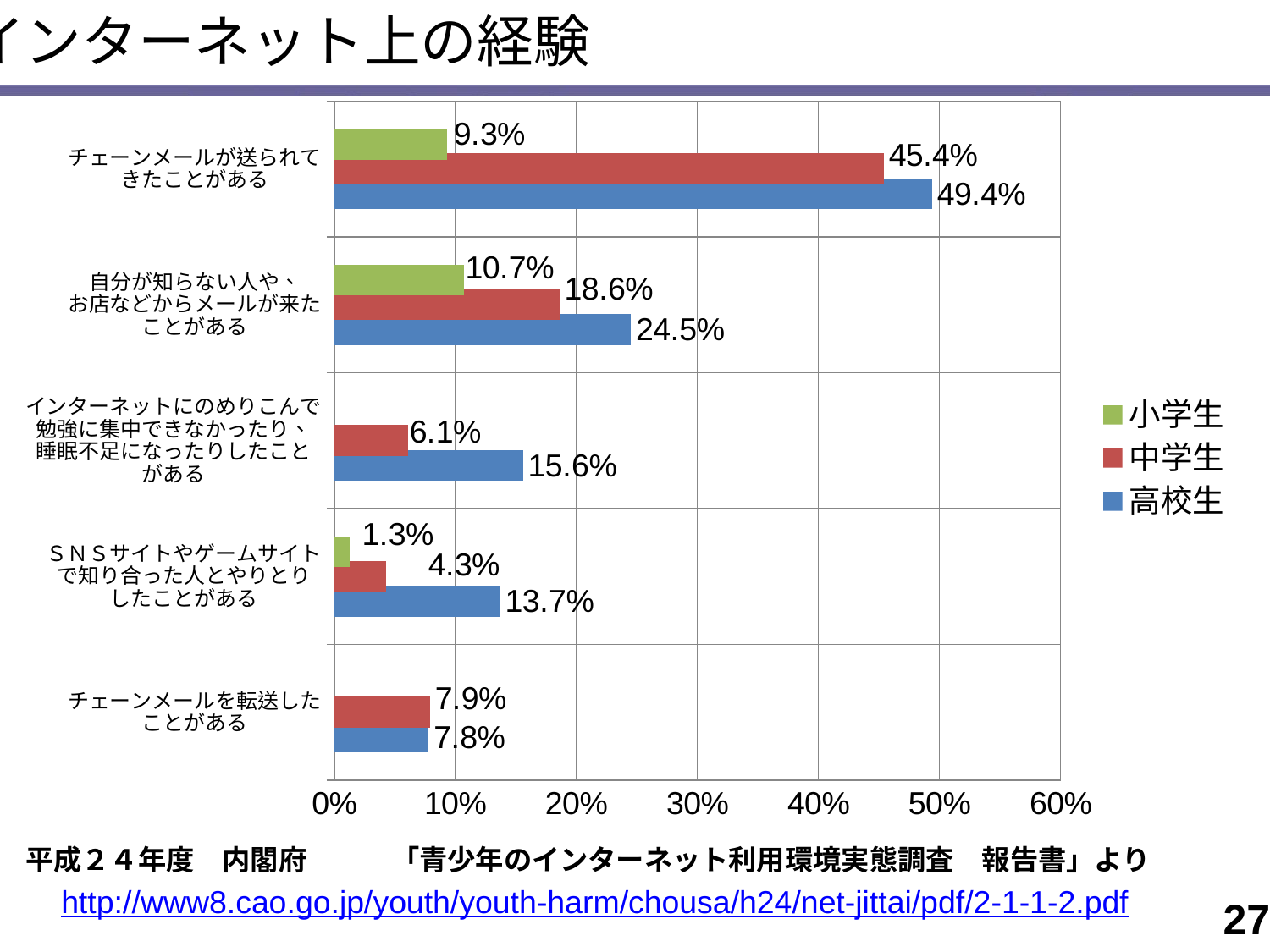

インターネット上の経験

### Chart

| Category | 高校生 | 中学生 | 小学生 |
|---|---|---|---|
| チェーンメールを転送した
ことがある | 0.07800000000000001 | 0.07900000000000022 | None |
| ＳＮＳサイトやゲームサイト
で知り合った人とやりとり
したことがある | 0.137 | 0.043000000000000003 | 0.012999999999999998 |
| インターネットにのめりこんで
勉強に集中できなかったり、
睡眠不足になったりしたこと
がある | 0.15600000000000044 | 0.06100000000000001 | None |
| 自分が知らない人や、
お店などからメールが来た
ことがある | 0.2450000000000004 | 0.18600000000000044 | 0.10700000000000012 |
| チェーンメールが送られて
きたことがある | 0.4940000000000004 | 0.454 | 0.09300000000000021 |
平成２４年度　内閣府　　　「青少年のインターネット利用環境実態調査　報告書」より
http://www8.cao.go.jp/youth/youth-harm/chousa/h24/net-jittai/pdf/2-1-1-2.pdf
27